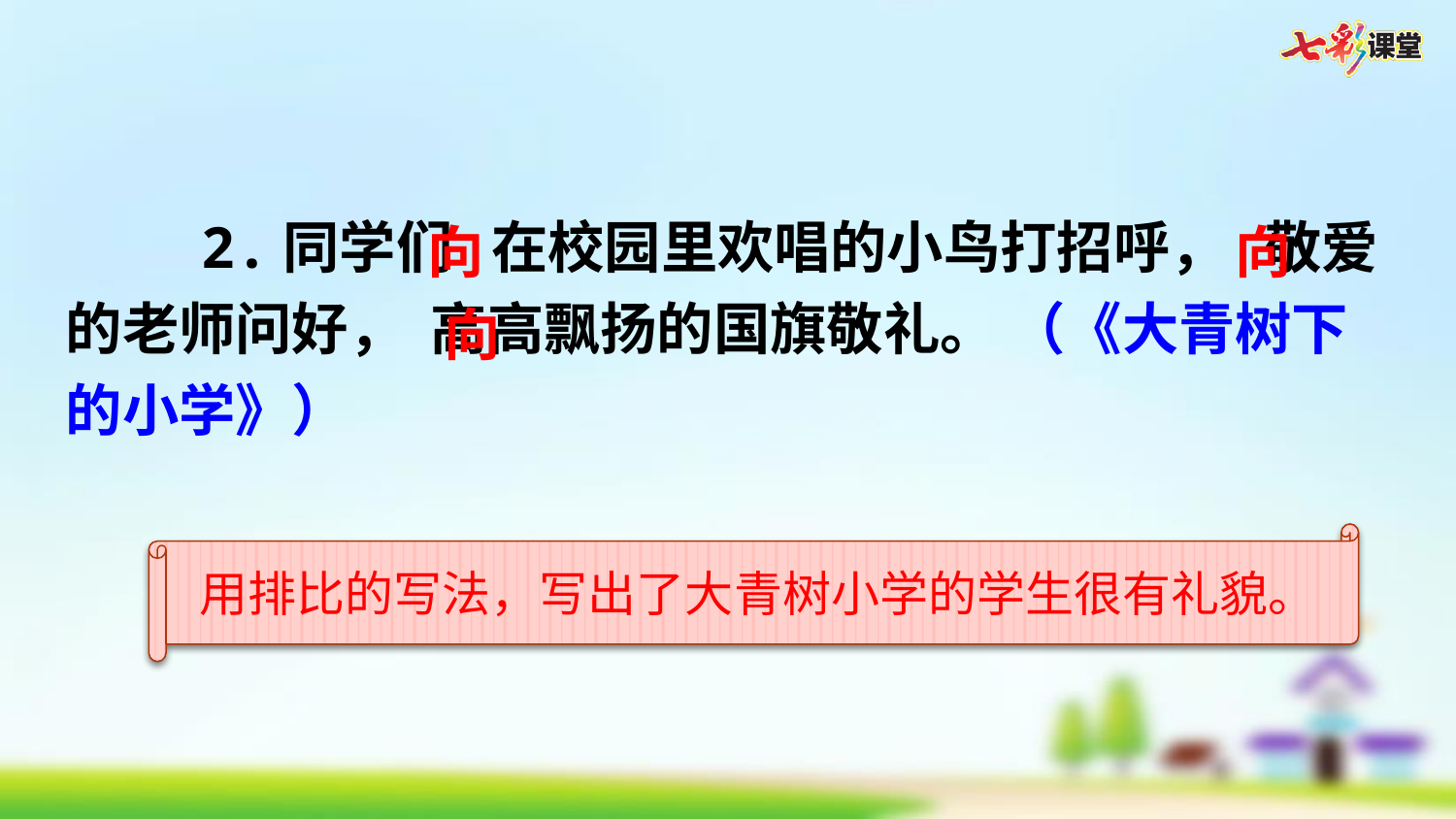

2.同学们   在校园里欢唱的小鸟打招呼，   敬爱的老师问好，  高高飘扬的国旗敬礼。 （《大青树下的小学》）
向
向
向
用排比的写法，写出了大青树小学的学生很有礼貌。